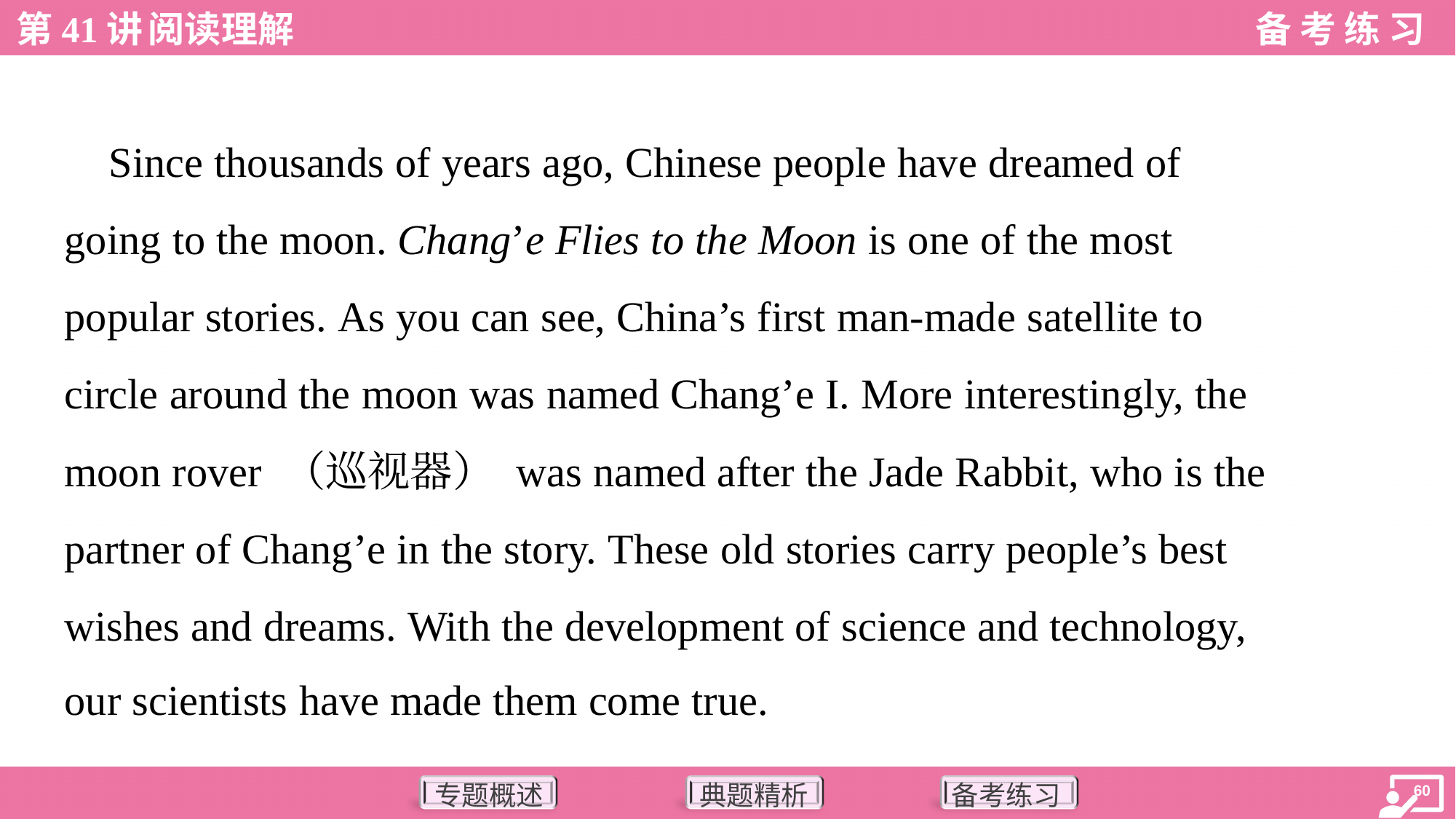

Since thousands of years ago, Chinese people have dreamed of
going to the moon. Chang’e Flies to the Moon is one of the most
popular stories. As you can see, China’s first man-made satellite to
circle around the moon was named Chang’e I. More interestingly, the
moon rover （巡视器） was named after the Jade Rabbit, who is the
partner of Chang’e in the story. These old stories carry people’s best
wishes and dreams. With the development of science and technology,
our scientists have made them come true.